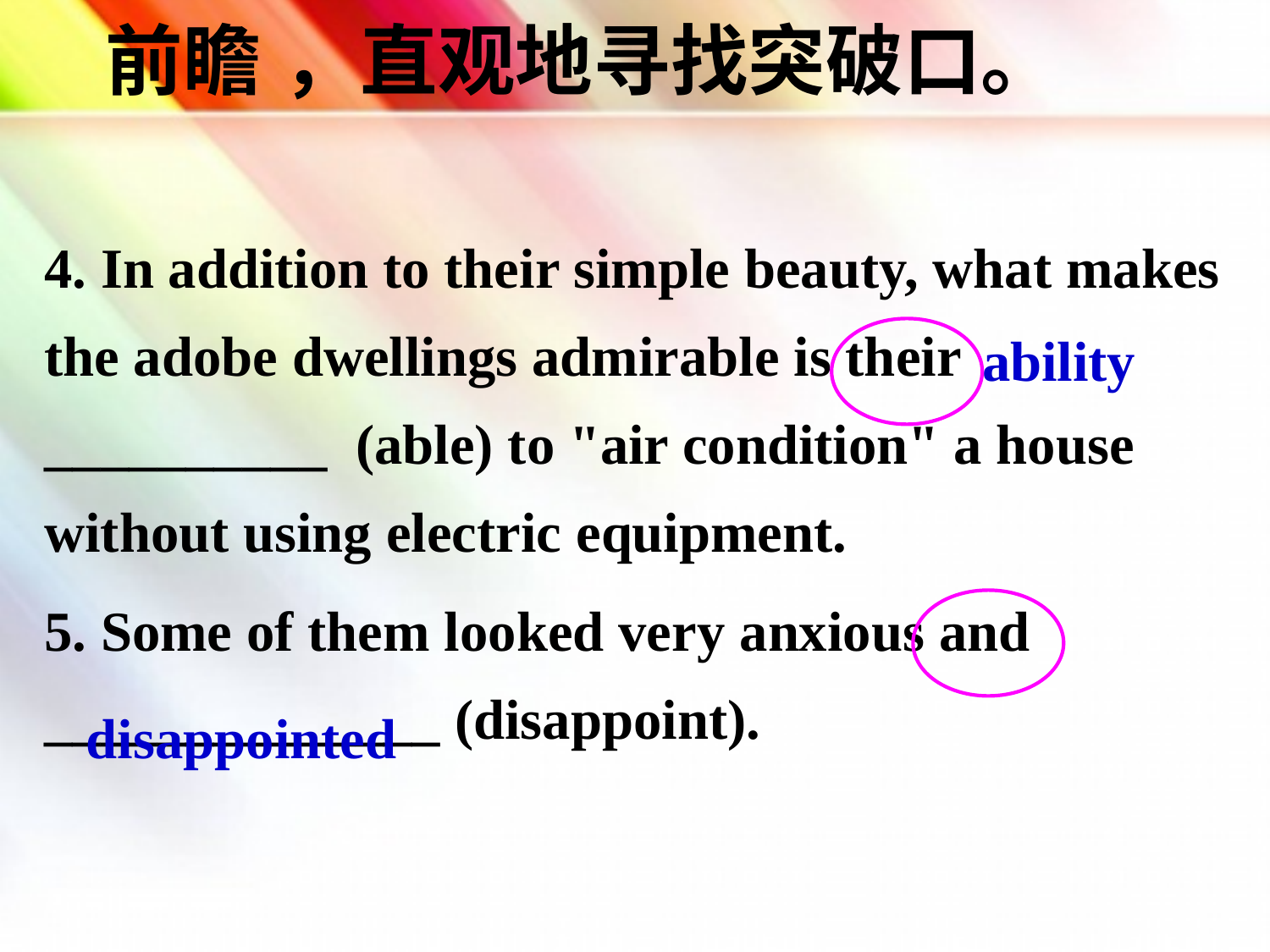

# 前瞻 ，直观地寻找突破口。

4. In addition to their simple beauty, what makes the adobe dwellings admirable is their __________  (able) to "air condition" a house without using electric equipment.
5. Some of them looked very anxious and   ______________ (disappoint).

ability

disappointed